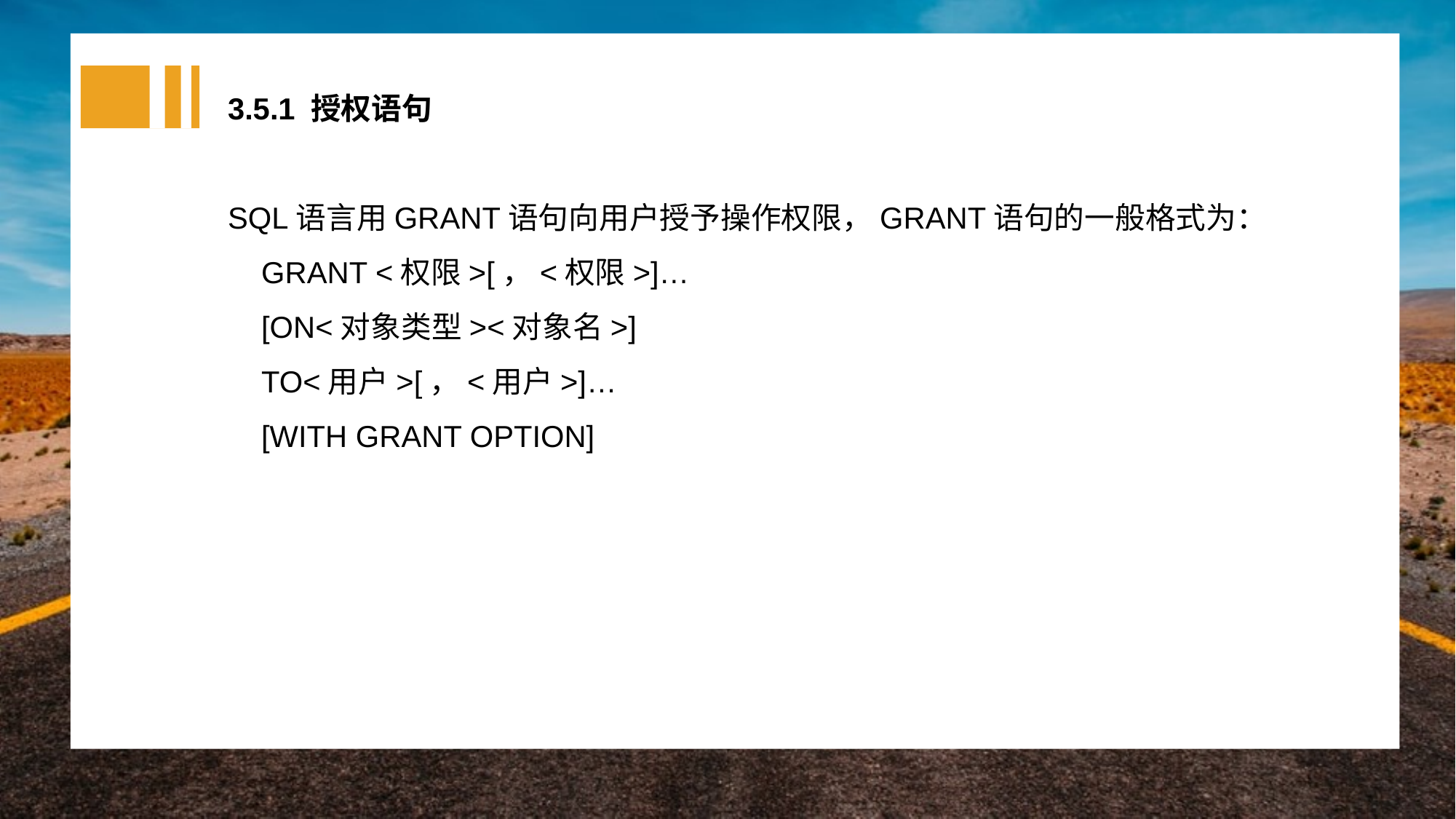

3.5.1 授权语句

SQL语言用GRANT语句向用户授予操作权限，GRANT语句的一般格式为：
    GRANT <权限>[，<权限>]…
    [ON<对象类型><对象名>]
    TO<用户>[，<用户>]…
    [WITH GRANT OPTION]